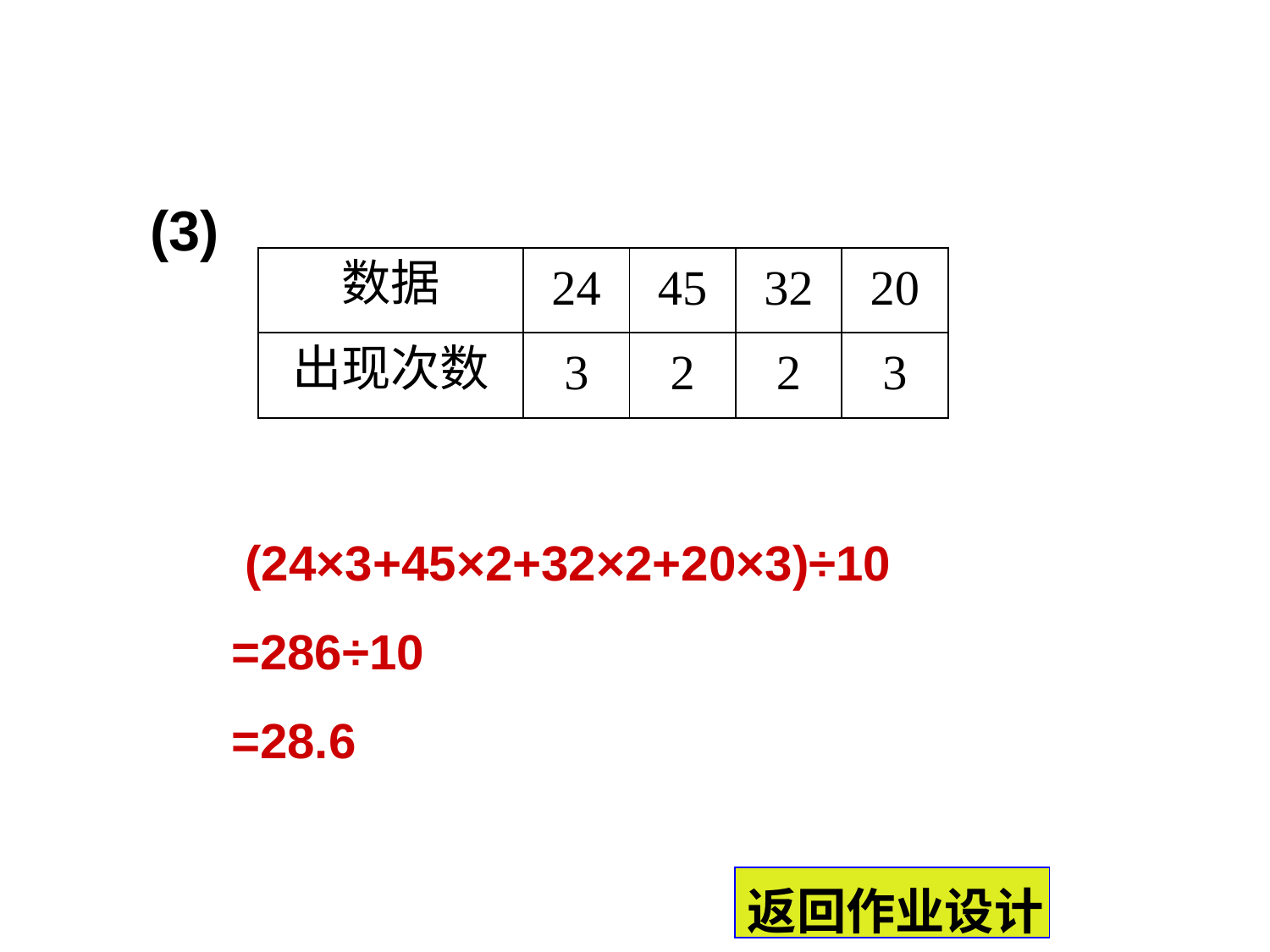

(3)
| 数据 | 24 | 45 | 32 | 20 |
| --- | --- | --- | --- | --- |
| 出现次数 | 3 | 2 | 2 | 3 |
  (24×3+45×2+32×2+20×3)÷10
 =286÷10
 =28.6

返回作业设计